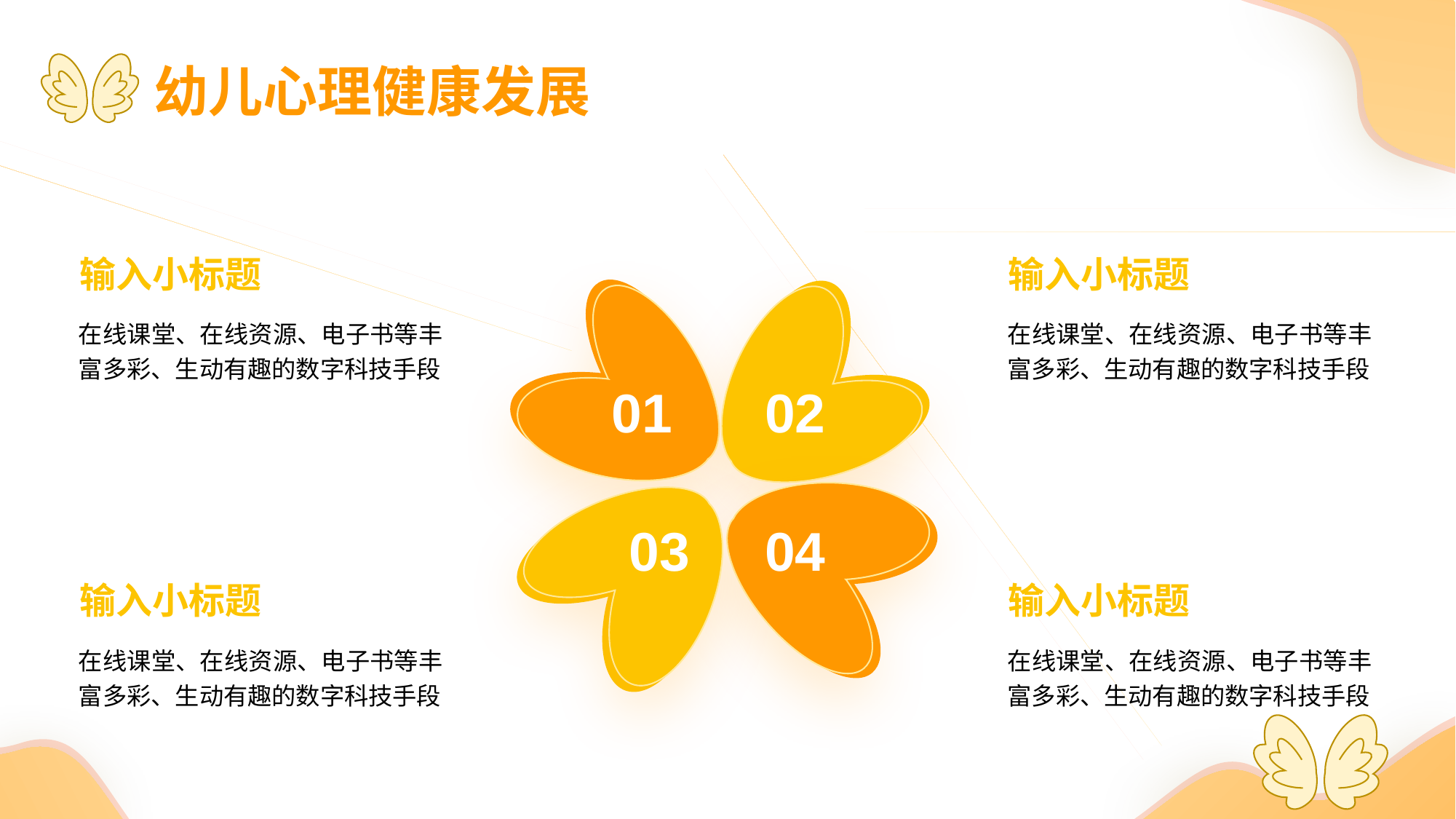

幼儿心理健康发展
输入小标题
在线课堂、在线资源、电子书等丰富多彩、生动有趣的数字科技手段
输入小标题
在线课堂、在线资源、电子书等丰富多彩、生动有趣的数字科技手段

01
02
03
04
输入小标题
在线课堂、在线资源、电子书等丰富多彩、生动有趣的数字科技手段
输入小标题
在线课堂、在线资源、电子书等丰富多彩、生动有趣的数字科技手段